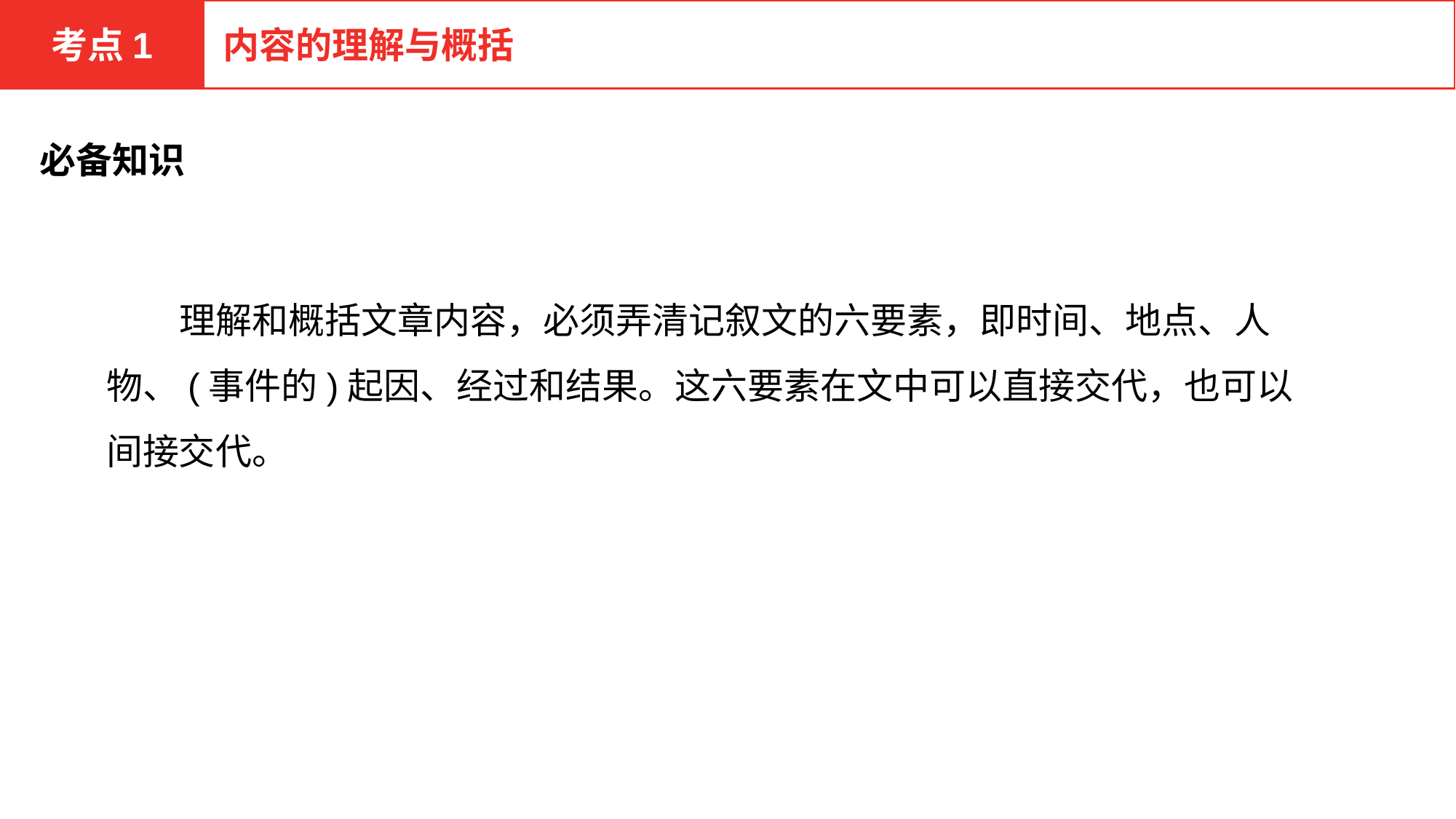

考点1
内容的理解与概括
必备知识

　　理解和概括文章内容，必须弄清记叙文的六要素，即时间、地点、人物、(事件的)起因、经过和结果。这六要素在文中可以直接交代，也可以间接交代。